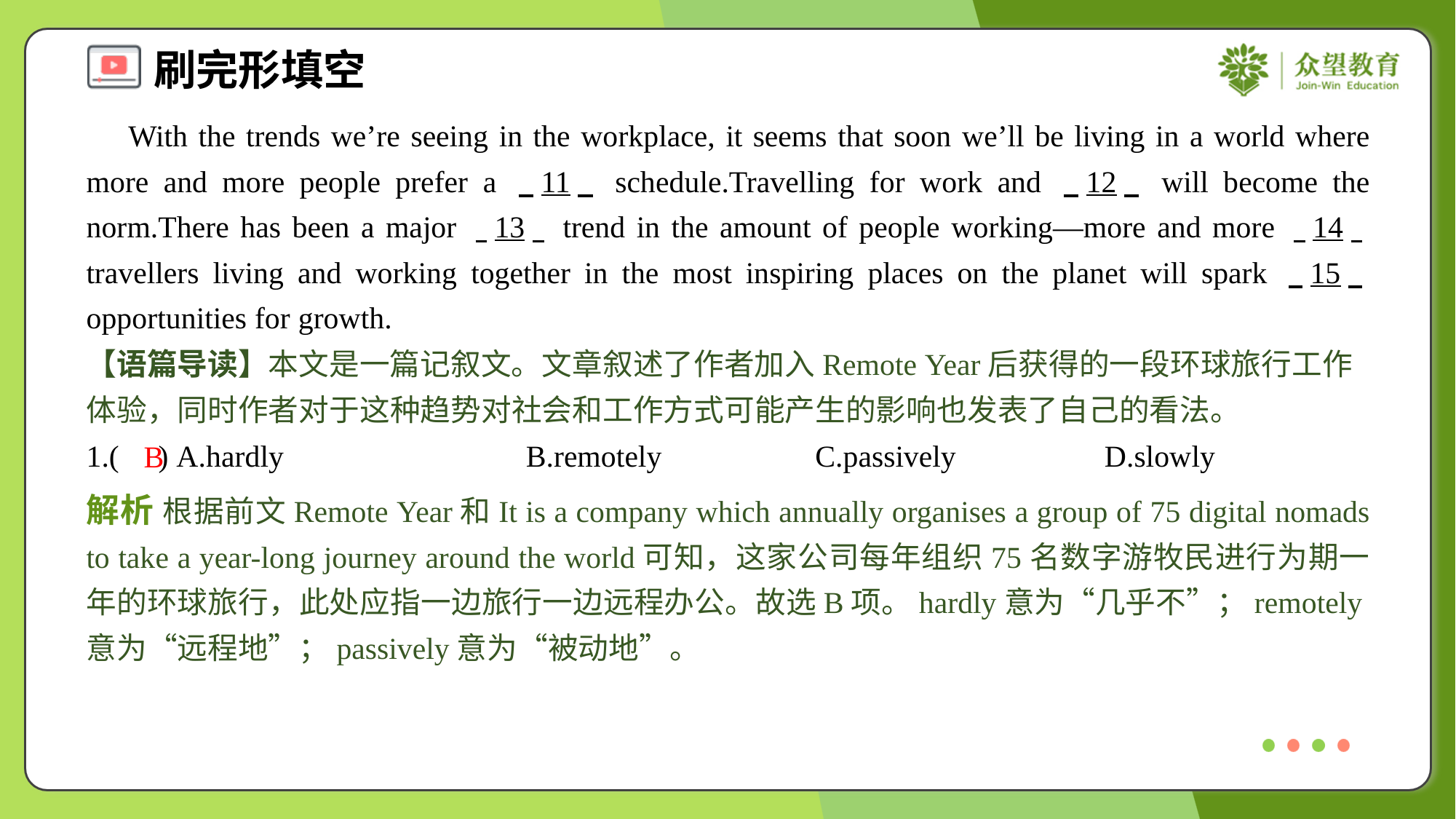

With the trends we’re seeing in the workplace, it seems that soon we’ll be living in a world where more and more people prefer a . .11. . schedule.Travelling for work and . .12. . will become the norm.There has been a major . .13. . trend in the amount of people working—more and more . .14. . travellers living and working together in the most inspiring places on the planet will spark . .15. . opportunities for growth.
【语篇导读】本文是一篇记叙文。文章叙述了作者加入Remote Year后获得的一段环球旅行工作体验，同时作者对于这种趋势对社会和工作方式可能产生的影响也发表了自己的看法。
1.(     ) A.hardly	B.remotely	C.passively	D.slowly
B
解析 根据前文Remote Year和It is a company which annually organises a group of 75 digital nomads to take a year-long journey around the world可知，这家公司每年组织75名数字游牧民进行为期一年的环球旅行，此处应指一边旅行一边远程办公。故选B项。hardly意为“几乎不”；remotely意为“远程地”；passively意为“被动地”。